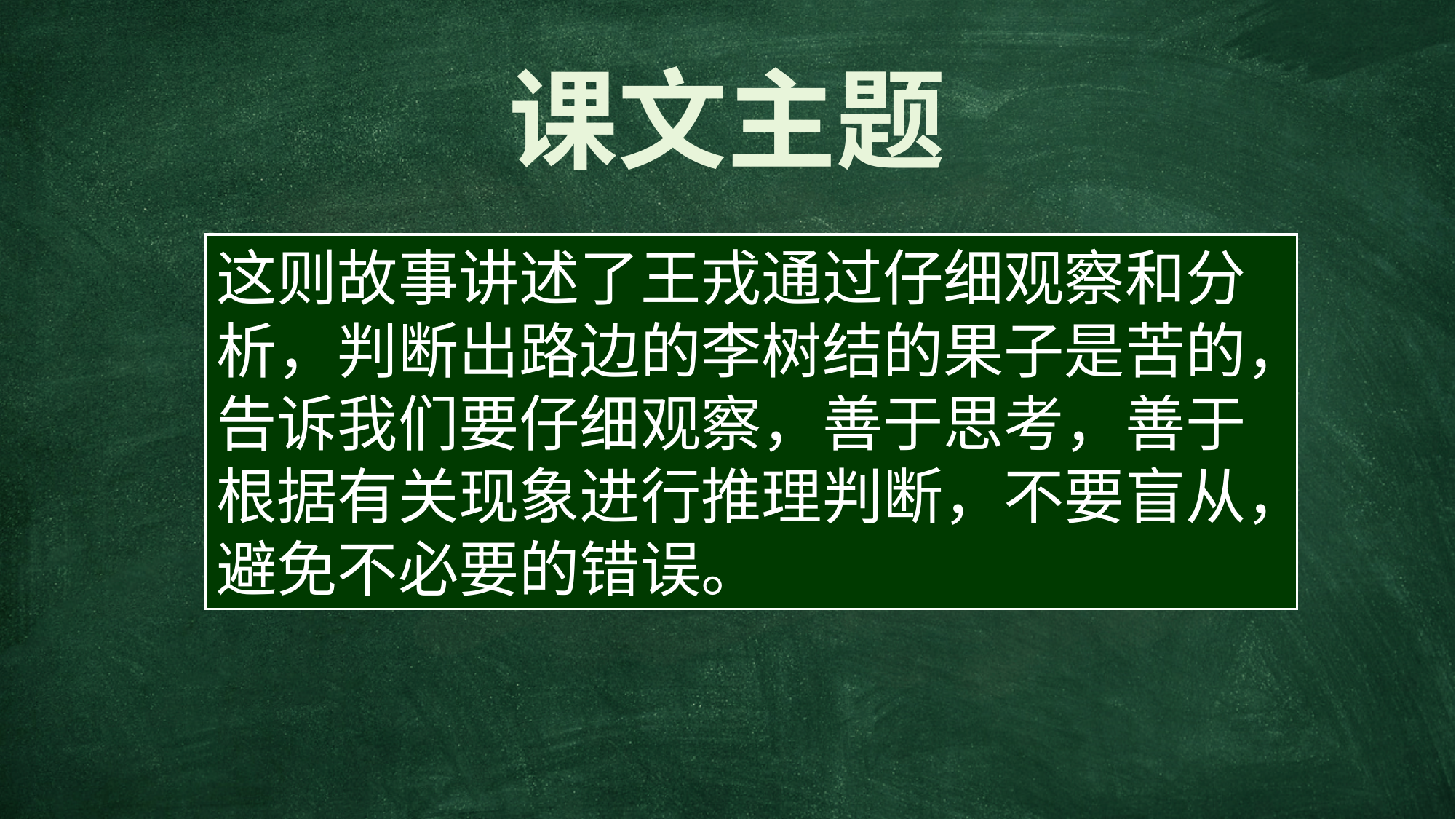

课文主题
这则故事讲述了王戎通过仔细观察和分析，判断出路边的李树结的果子是苦的，告诉我们要仔细观察，善于思考，善于根据有关现象进行推理判断，不要盲从，避免不必要的错误。